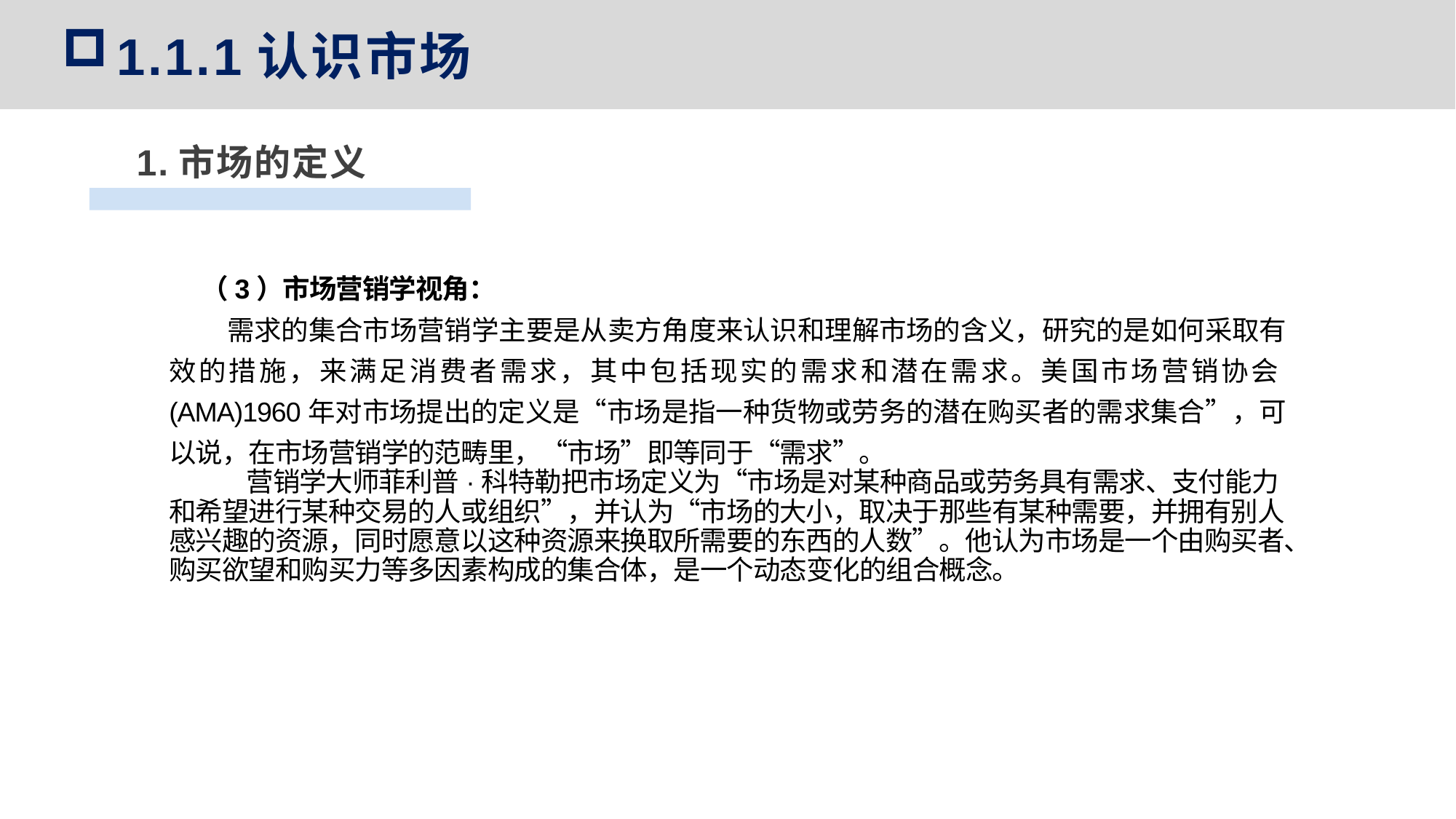

1.1.1认识市场
1.市场的定义

（3）市场营销学视角：
   需求的集合市场营销学主要是从卖方角度来认识和理解市场的含义，研究的是如何采取有效的措施，来满足消费者需求，其中包括现实的需求和潜在需求。美国市场营销协会(AMA)1960年对市场提出的定义是“市场是指一种货物或劳务的潜在购买者的需求集合”，可以说，在市场营销学的范畴里，“市场”即等同于“需求”。
       营销学大师菲利普·科特勒把市场定义为“市场是对某种商品或劳务具有需求、支付能力和希望进行某种交易的人或组织”，并认为“市场的大小，取决于那些有某种需要，并拥有别人感兴趣的资源，同时愿意以这种资源来换取所需要的东西的人数”。他认为市场是一个由购买者、购买欲望和购买力等多因素构成的集合体，是一个动态变化的组合概念。